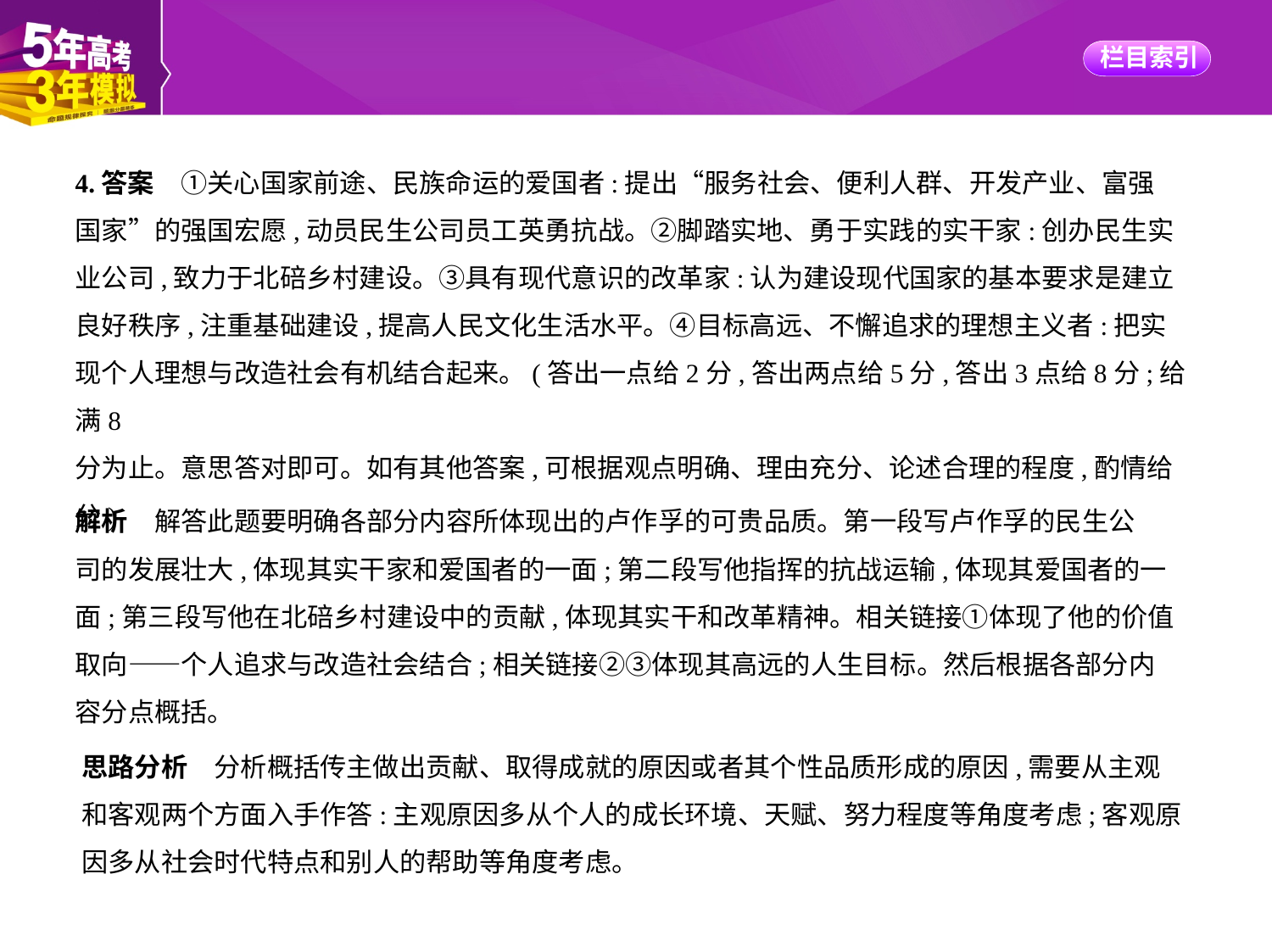

4.答案　①关心国家前途、民族命运的爱国者:提出“服务社会、便利人群、开发产业、富强
国家”的强国宏愿,动员民生公司员工英勇抗战。②脚踏实地、勇于实践的实干家:创办民生实
业公司,致力于北碚乡村建设。③具有现代意识的改革家:认为建设现代国家的基本要求是建立
良好秩序,注重基础建设,提高人民文化生活水平。④目标高远、不懈追求的理想主义者:把实
现个人理想与改造社会有机结合起来。(答出一点给2分,答出两点给5分,答出3点给8分;给满8
分为止。意思答对即可。如有其他答案,可根据观点明确、理由充分、论述合理的程度,酌情给
分)
解析　解答此题要明确各部分内容所体现出的卢作孚的可贵品质。第一段写卢作孚的民生公
司的发展壮大,体现其实干家和爱国者的一面;第二段写他指挥的抗战运输,体现其爱国者的一
面;第三段写他在北碚乡村建设中的贡献,体现其实干和改革精神。相关链接①体现了他的价值
取向——个人追求与改造社会结合;相关链接②③体现其高远的人生目标。然后根据各部分内
容分点概括。
思路分析　分析概括传主做出贡献、取得成就的原因或者其个性品质形成的原因,需要从主观
和客观两个方面入手作答:主观原因多从个人的成长环境、天赋、努力程度等角度考虑;客观原
因多从社会时代特点和别人的帮助等角度考虑。